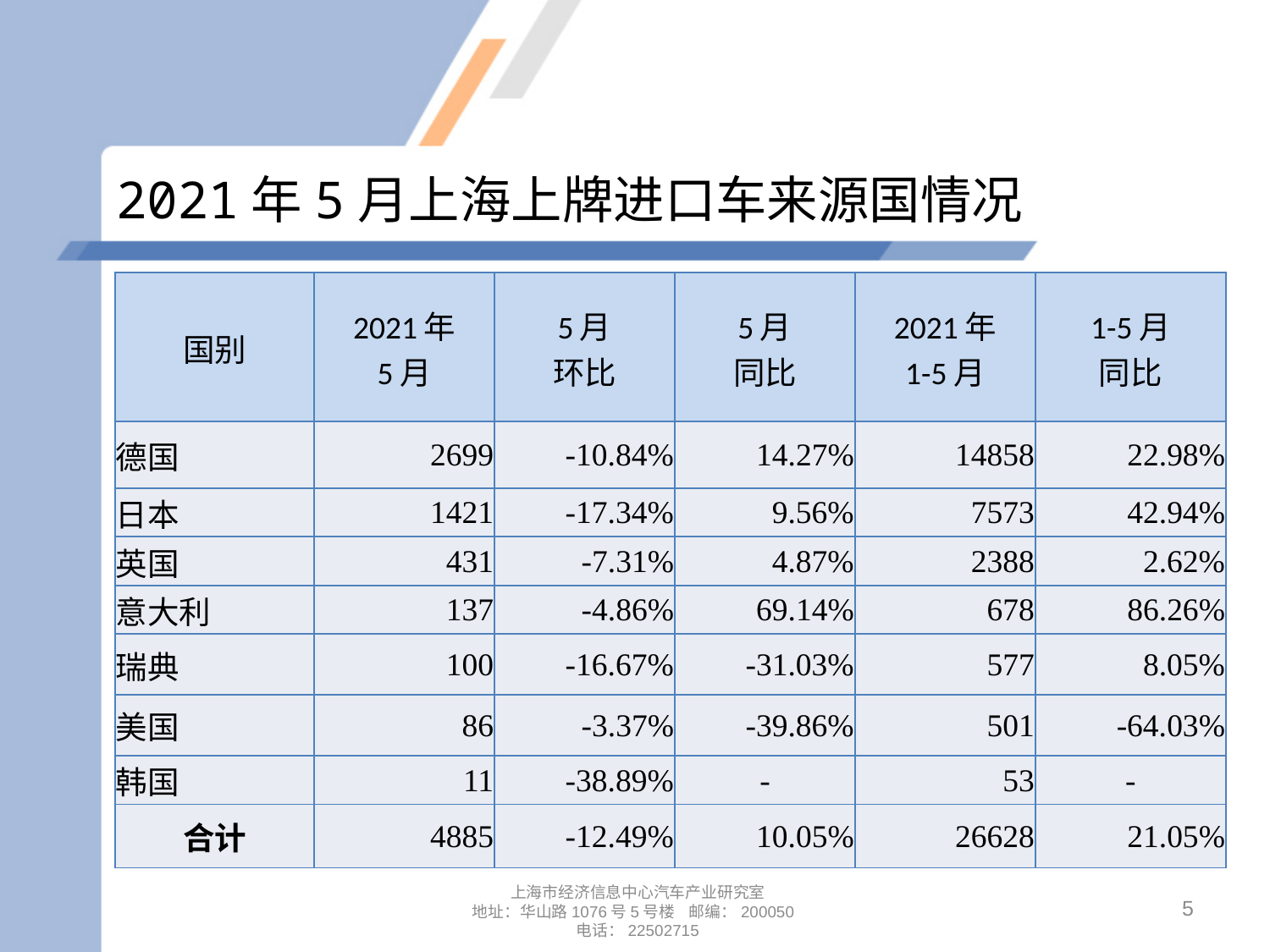

# 2021年5月上海上牌进口车来源国情况
| 国别 | 2021年 5月 | 5月 环比 | 5月 同比 | 2021年 1-5月 | 1-5月 同比 |
| --- | --- | --- | --- | --- | --- |
| 德国 | 2699 | -10.84% | 14.27% | 14858 | 22.98% |
| 日本 | 1421 | -17.34% | 9.56% | 7573 | 42.94% |
| 英国 | 431 | -7.31% | 4.87% | 2388 | 2.62% |
| 意大利 | 137 | -4.86% | 69.14% | 678 | 86.26% |
| 瑞典 | 100 | -16.67% | -31.03% | 577 | 8.05% |
| 美国 | 86 | -3.37% | -39.86% | 501 | -64.03% |
| 韩国 | 11 | -38.89% | - | 53 | - |
| 合计 | 4885 | -12.49% | 10.05% | 26628 | 21.05% |

5
上海市经济信息中心汽车产业研究室
地址：华山路1076号5号楼    邮编：200050
电话：22502715